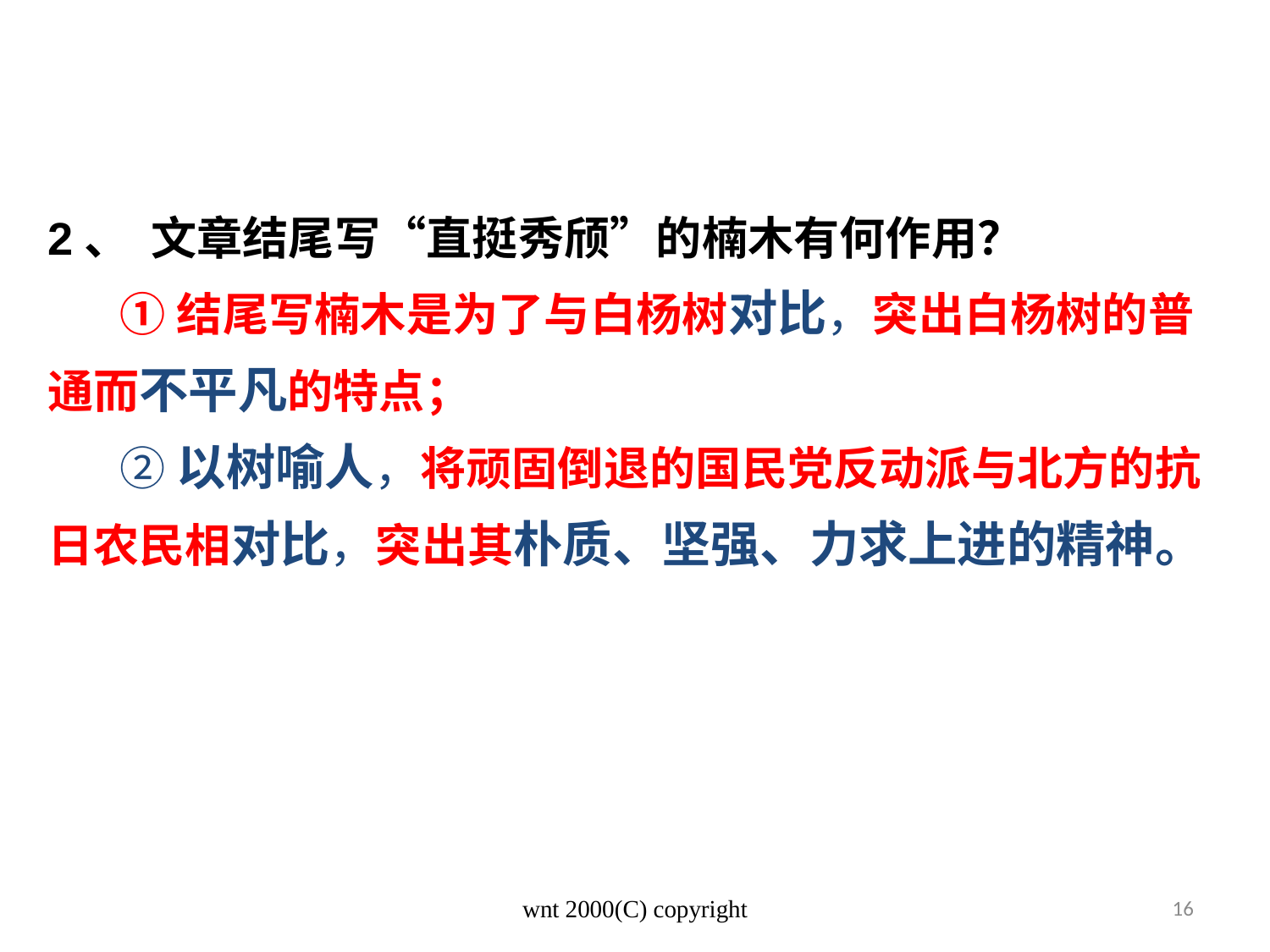

2、  文章结尾写“直挺秀颀”的楠木有何作用？
       ①结尾写楠木是为了与白杨树对比，突出白杨树的普通而不平凡的特点；
       ②以树喻人，将顽固倒退的国民党反动派与北方的抗日农民相对比，突出其朴质、坚强、力求上进的精神。

wnt 2000(C) copyright
16